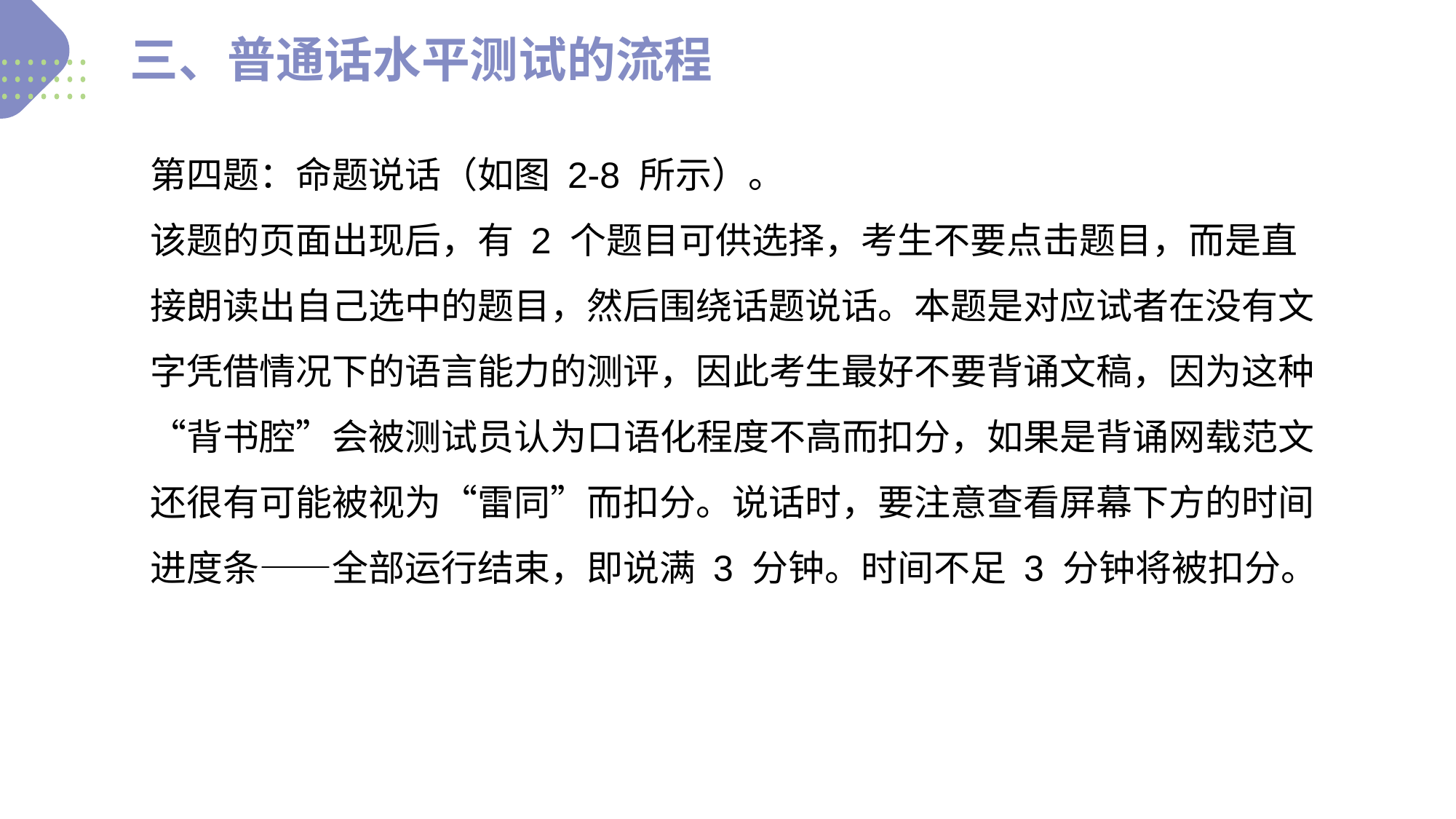

三、普通话水平测试的流程

第四题：命题说话（如图 2-8 所示）。
该题的页面出现后，有 2 个题目可供选择，考生不要点击题目，而是直接朗读出自己选中的题目，然后围绕话题说话。本题是对应试者在没有文字凭借情况下的语言能力的测评，因此考生最好不要背诵文稿，因为这种“背书腔”会被测试员认为口语化程度不高而扣分，如果是背诵网载范文还很有可能被视为“雷同”而扣分。说话时，要注意查看屏幕下方的时间进度条——全部运行结束，即说满 3 分钟。时间不足 3 分钟将被扣分。